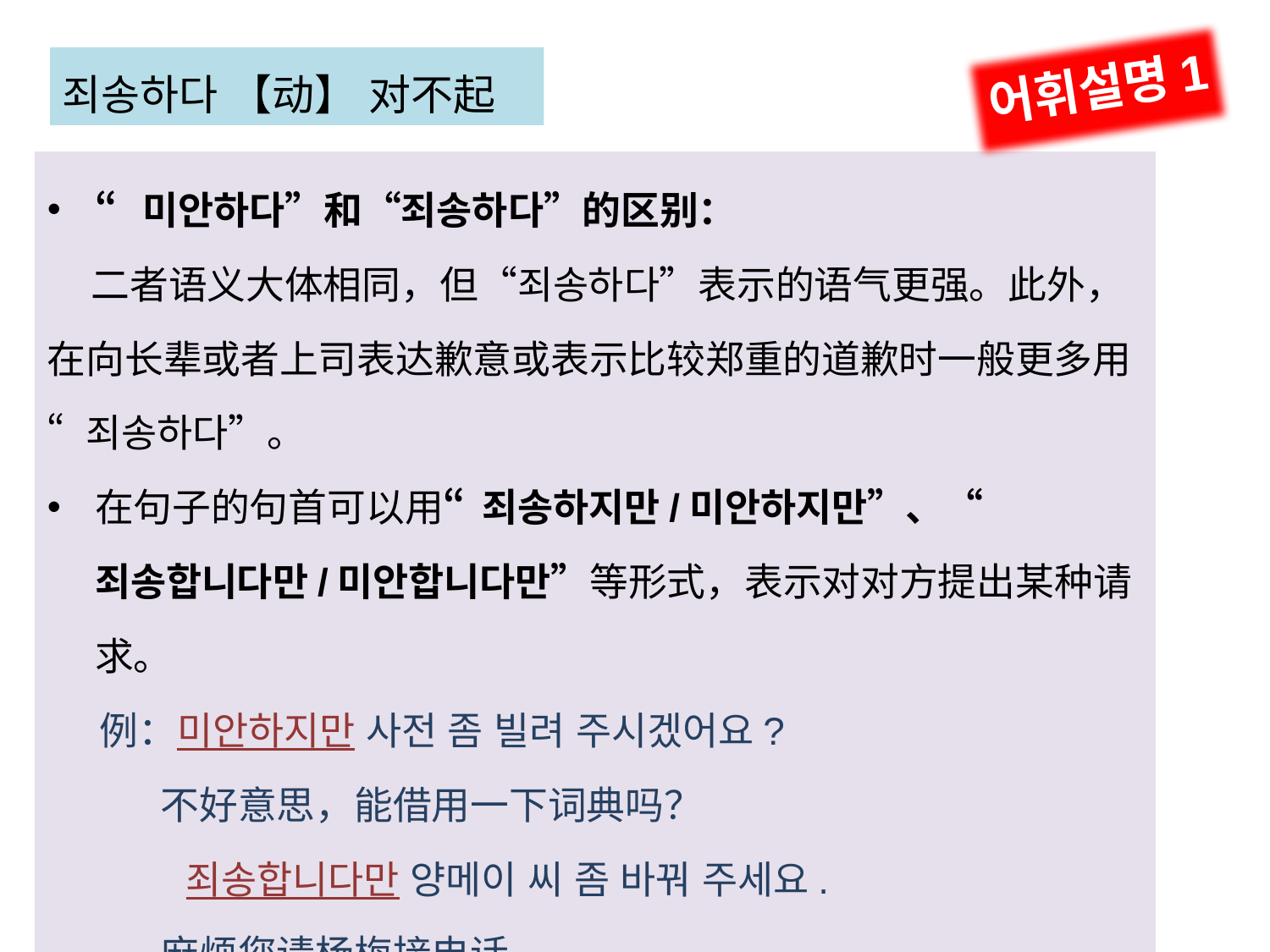

어휘설명1
죄송하다 【动】 对不起
“미안하다”和“죄송하다”的区别：
    二者语义大体相同，但“죄송하다”表示的语气更强。此外，在向长辈或者上司表达歉意或表示比较郑重的道歉时一般更多用“죄송하다”。
在句子的句首可以用“죄송하지만/미안하지만”、“죄송합니다만/미안합니다만”等形式，表示对对方提出某种请求。
     例：미안하지만 사전 좀 빌려 주시겠어요?
            不好意思，能借用一下词典吗？
            죄송합니다만 양메이 씨 좀 바꿔 주세요.
            麻烦您请杨梅接电话。